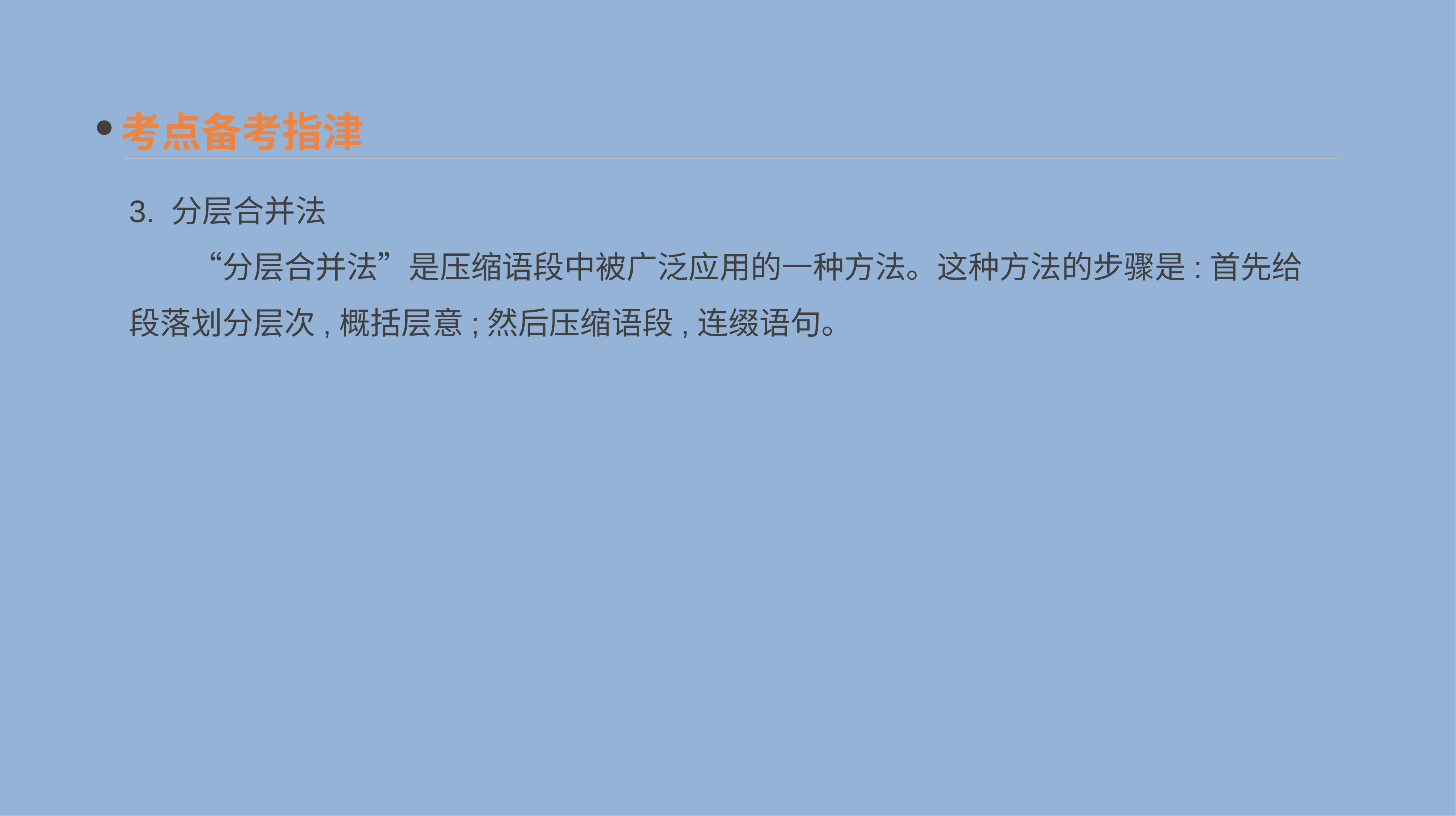

考点备考指津

3. 分层合并法
　　“分层合并法”是压缩语段中被广泛应用的一种方法。这种方法的步骤是:首先给段落划分层次,概括层意;然后压缩语段,连缀语句。